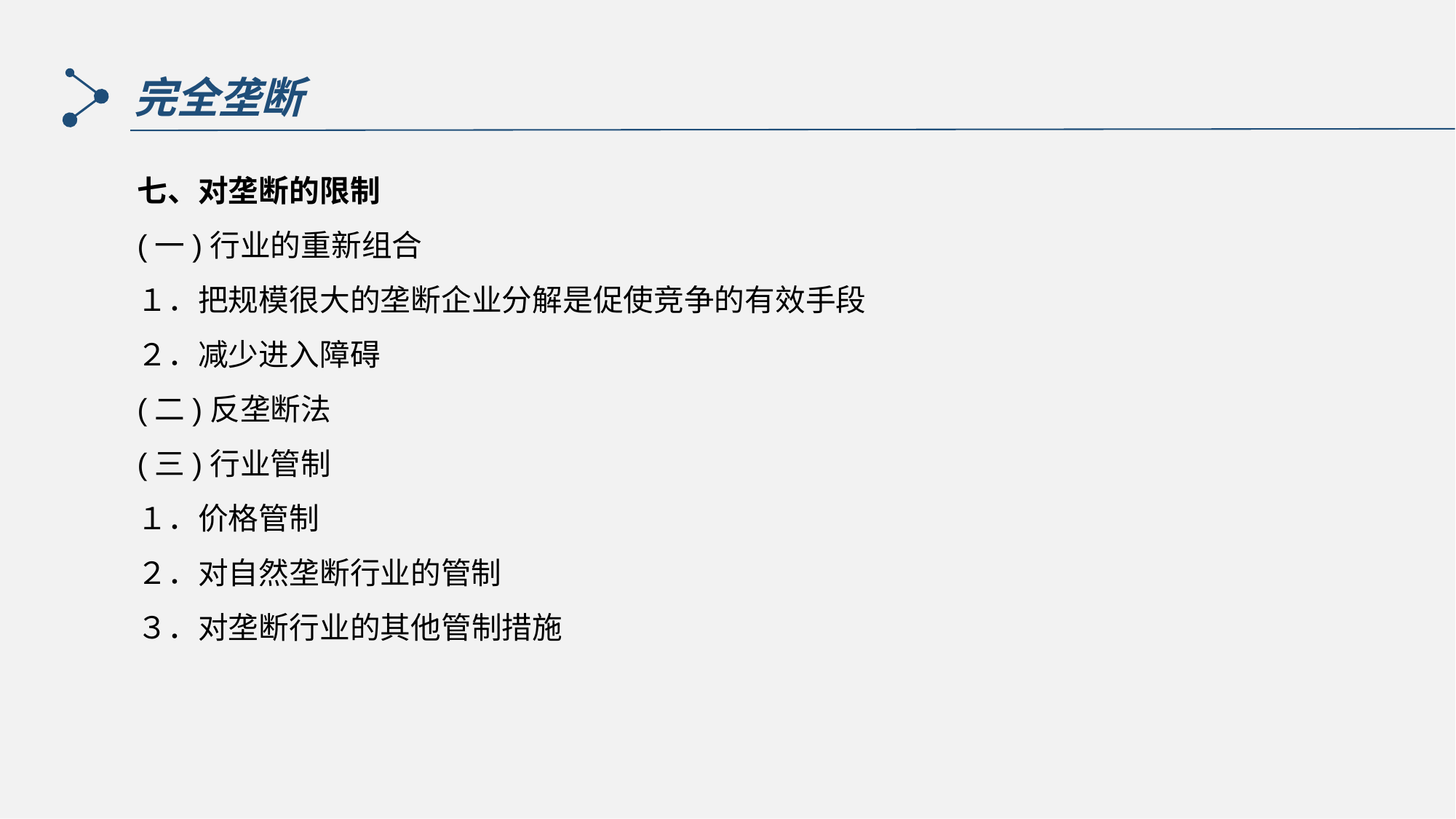

完全垄断
七、对垄断的限制
(一)行业的重新组合
１．把规模很大的垄断企业分解是促使竞争的有效手段
２．减少进入障碍
(二)反垄断法
(三)行业管制
１．价格管制
２．对自然垄断行业的管制
３．对垄断行业的其他管制措施